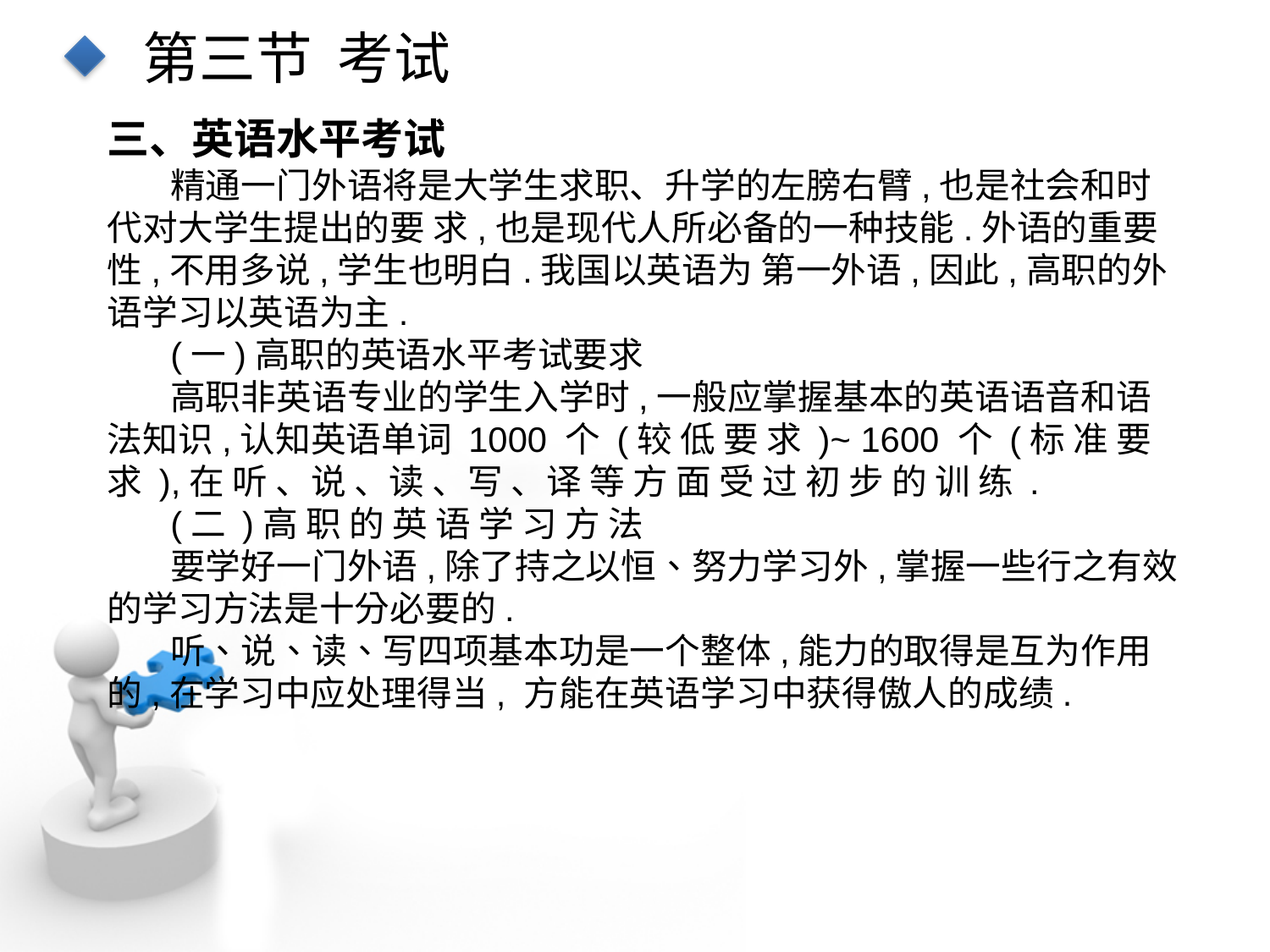

第三节  考试

三、英语水平考试
精通一门外语将是大学生求职、升学的左膀右臂,也是社会和时代对大学生提出的要 求,也是现代人所必备的一种技能.外语的重要性,不用多说,学生也明白.我国以英语为 第一外语,因此,高职的外语学习以英语为主.
(一)高职的英语水平考试要求
高职非英语专业的学生入学时,一般应掌握基本的英语语音和语法知识,认知英语单词 1000 个 (较 低 要 求 )~ 1600 个 (标 准 要 求 ),在 听 、说 、读 、写 、译 等 方 面 受 过 初 步 的 训 练 .
(二 )高 职 的 英 语 学 习 方 法
要学好一门外语,除了持之以恒、努力学习外,掌握一些行之有效的学习方法是十分必要的.
听、说、读、写四项基本功是一个整体,能力的取得是互为作用的,在学习中应处理得当, 方能在英语学习中获得傲人的成绩.

点击添加文本
点击添加文本
点击添加文本
点击添加文本